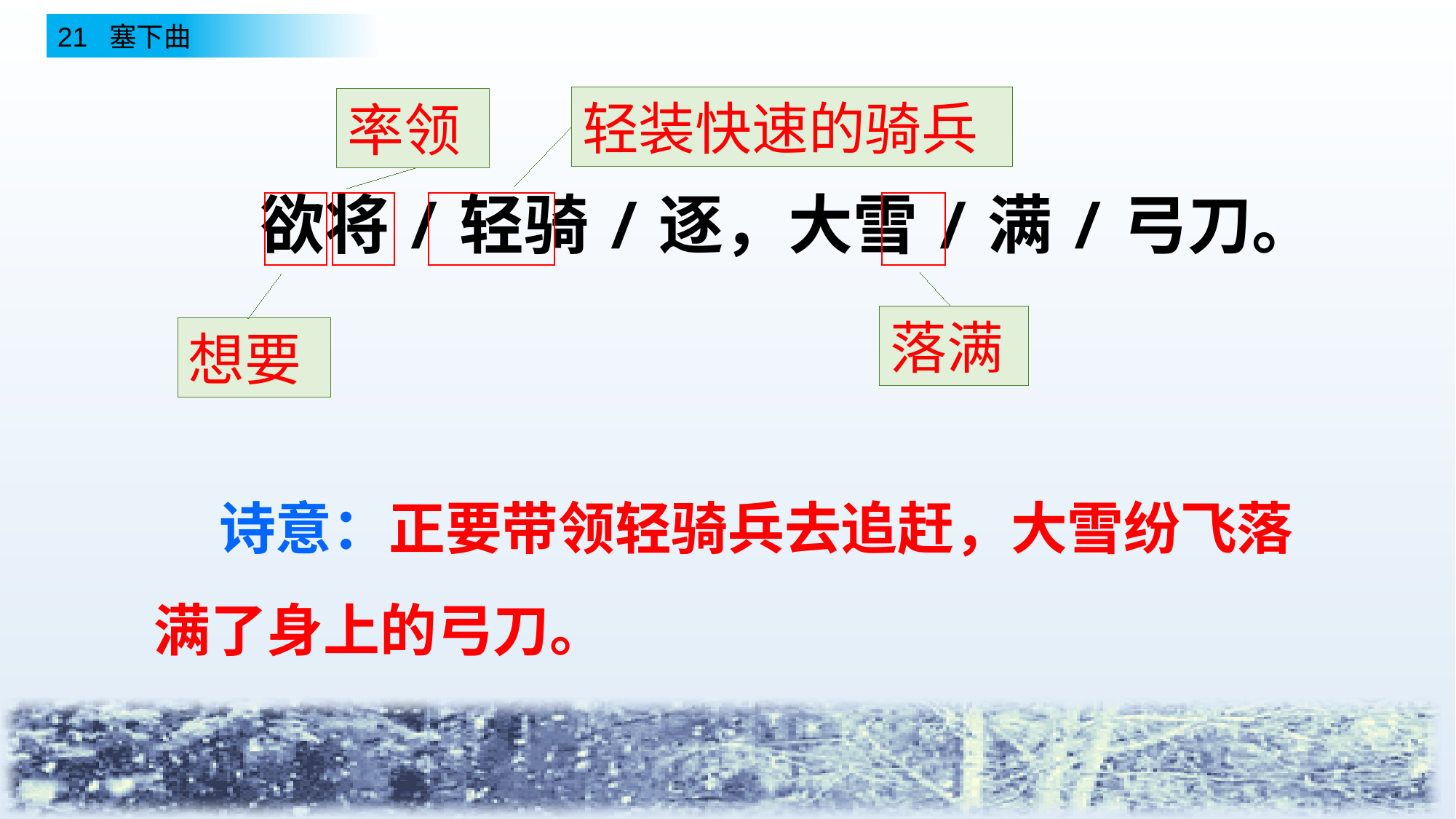

轻装快速的骑兵
率领
欲将/轻骑/逐，大雪/满/弓刀。

落满
想要
    诗意：正要带领轻骑兵去追赶，大雪纷飞落满了身上的弓刀。